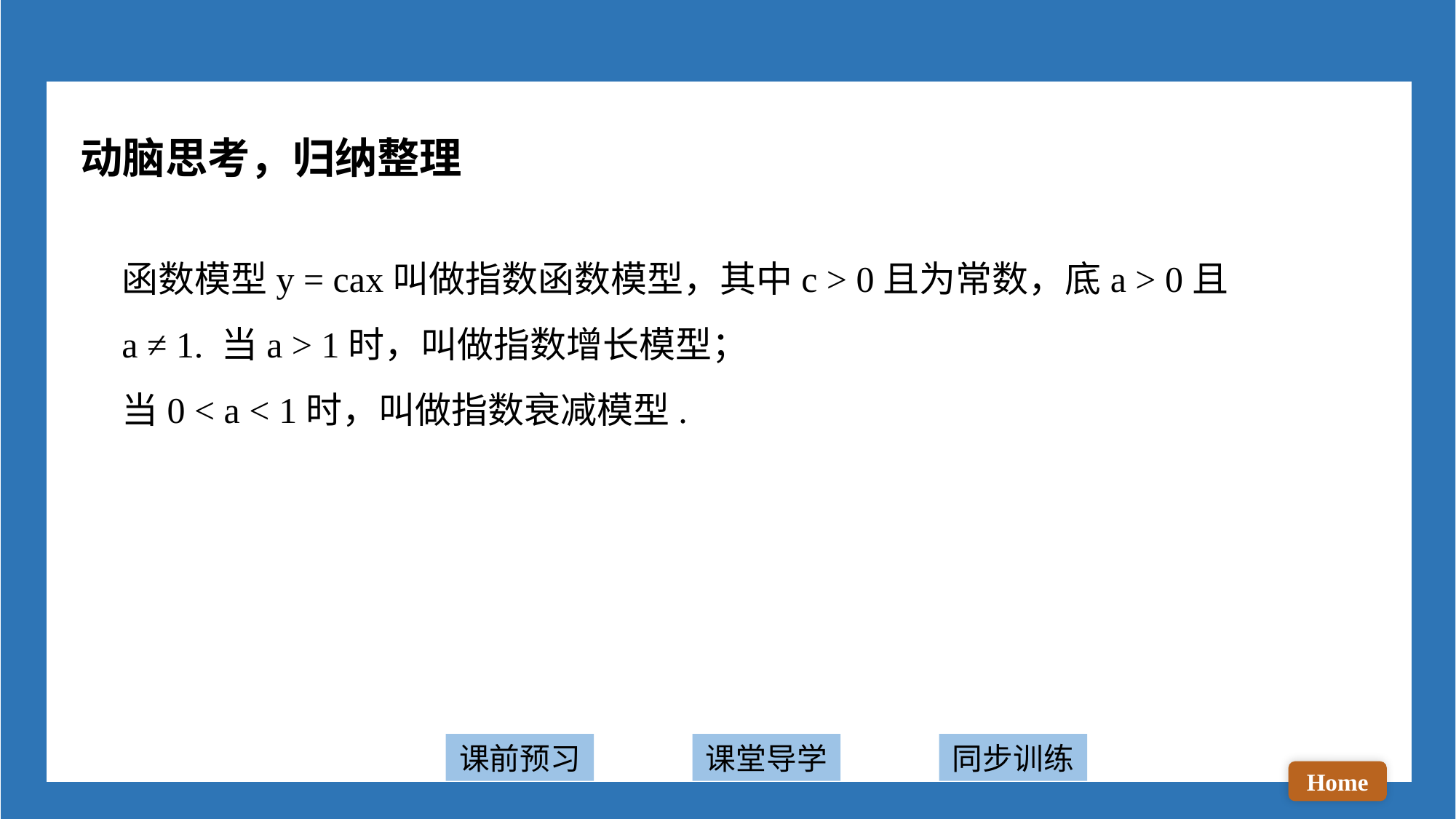

动脑思考，归纳整理
函数模型y = cax叫做指数函数模型，其中c > 0且为常数，底a > 0且a ≠ 1. 当a > 1时，叫做指数增长模型；
当0 < a < 1时，叫做指数衰减模型.